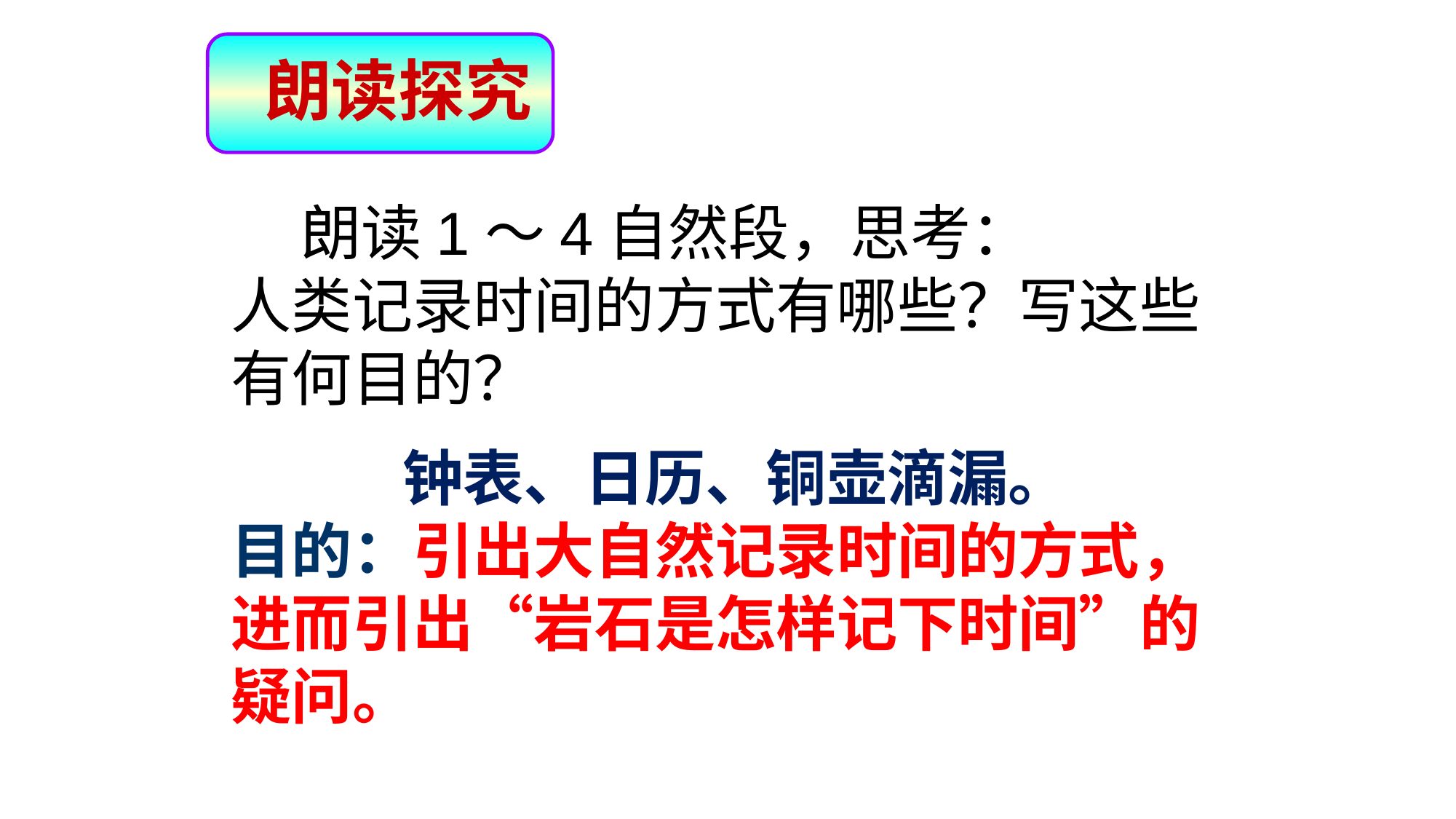

朗读探究
    朗读1～4自然段，思考：
人类记录时间的方式有哪些？写这些
有何目的？

目的：引出大自然记录时间的方式，进而引出“岩石是怎样记下时间”的疑问。
 钟表、日历、铜壶滴漏。